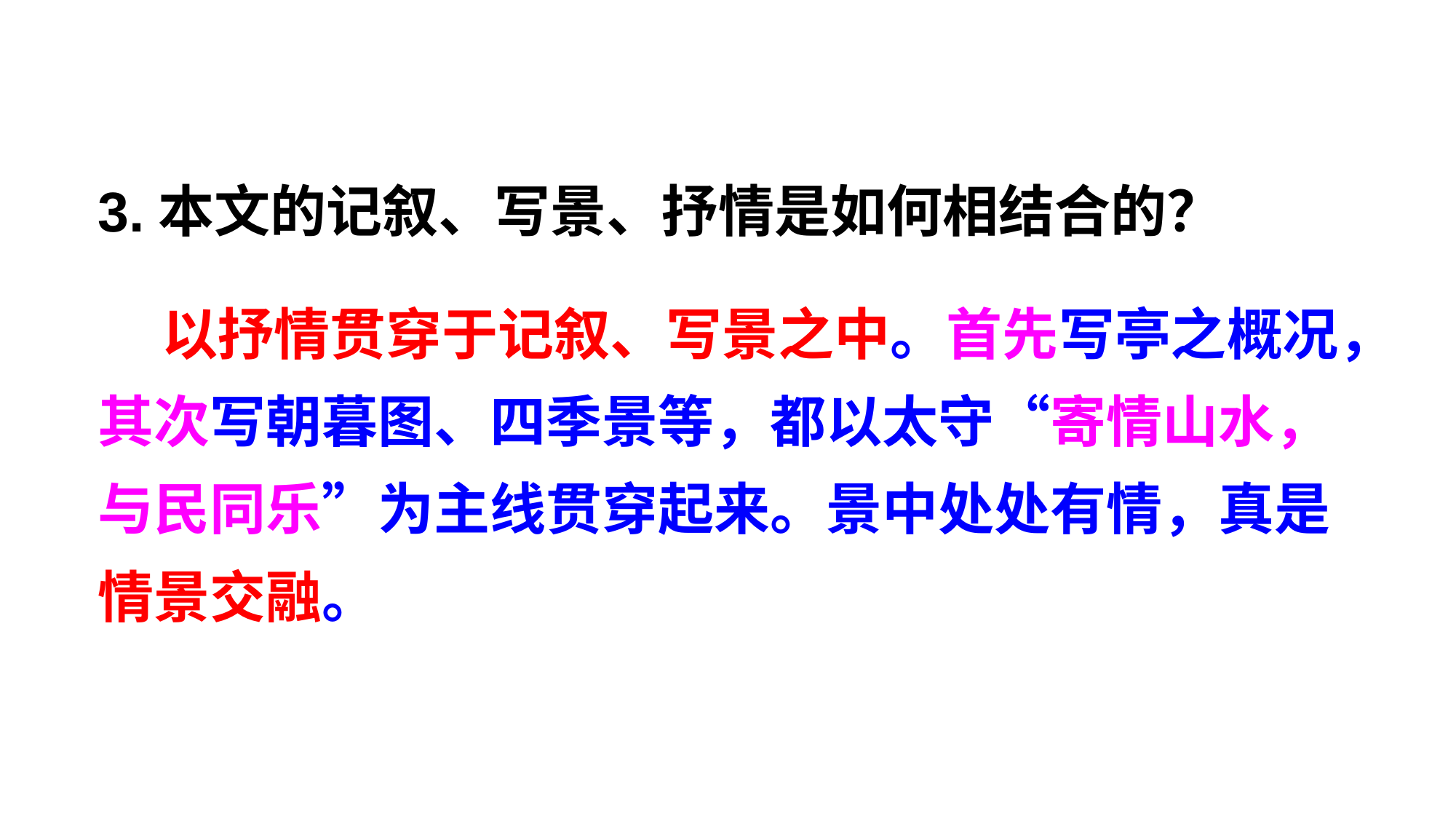

3.本文的记叙、写景、抒情是如何相结合的？
状元成才路
状元成才路
状元成才路
状元成才路
状元成才路
状元成才路
状元成才路
状元成才路
状元成才路
状元成才路
状元成才路
状元成才路
状元成才路
状元成才路
状元成才路
状元成才路
状元成才路
状元成才路
    以抒情贯穿于记叙、写景之中。首先写亭之概况，其次写朝暮图、四季景等，都以太守“寄情山水，与民同乐”为主线贯穿起来。景中处处有情，真是情景交融。
状元成才路
状元成才路
状元成才路
状元成才路
状元成才路
状元成才路
状元成才路
状元成才路
状元成才路
状元成才路
状元成才路
状元成才路
状元成才路
状元成才路
状元成才路
状元成才路
状元成才路
状元成才路
状元成才路
状元成才路
状元成才路
状元成才路
状元成才路
状元成才路
状元成才路
状元成才路
状元成才路
状元成才路
状元成才路
状元成才路
状元成才路
状元成才路
状元成才路
状元成才路
状元成才路
状元成才路
状元成才路
状元成才路
状元成才路
状元成才路
状元成才路
状元成才路
状元成才路
状元成才路
状元成才路
状元成才路
状元成才路
状元成才路
状元成才路
状元成才路
状元成才路
状元成才路
状元成才路
状元成才路
状元成才路
状元成才路
状元成才路
状元成才路
状元成才路
状元成才路
状元成才路
状元成才路
状元成才路
状元成才路
状元成才路
状元成才路
状元成才路
状元成才路
状元成才路
状元成才路
状元成才路
状元成才路
状元成才路
状元成才路
状元成才路
状元成才路
状元成才路
状元成才路
状元成才路
状元成才路
状元成才路
状元成才路